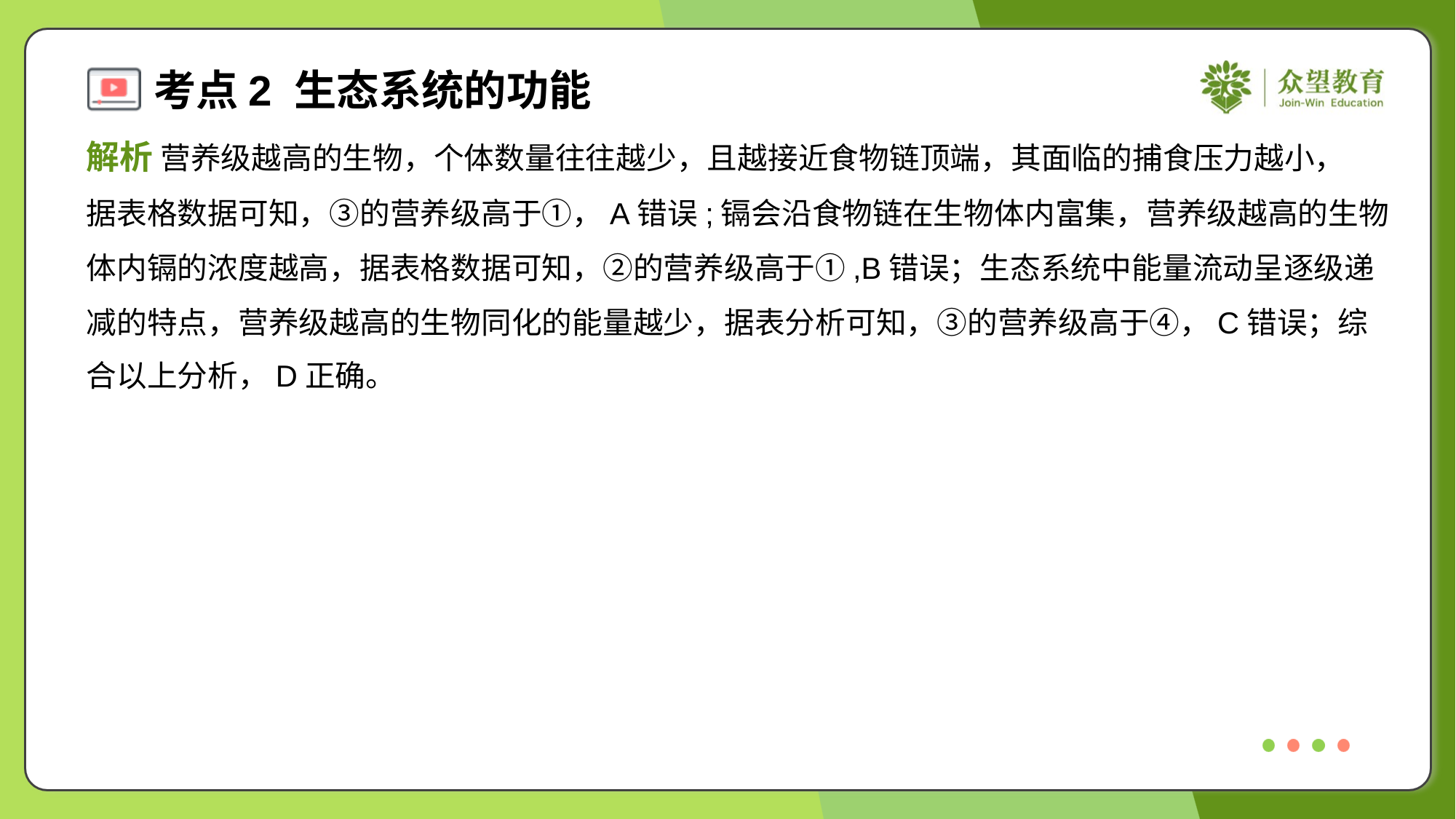

解析 营养级越高的生物，个体数量往往越少，且越接近食物链顶端，其面临的捕食压力越小，
据表格数据可知，③的营养级高于①，A错误;镉会沿食物链在生物体内富集，营养级越高的生物
体内镉的浓度越高，据表格数据可知，②的营养级高于①,B错误；生态系统中能量流动呈逐级递
减的特点，营养级越高的生物同化的能量越少，据表分析可知，③的营养级高于④，C错误；综
合以上分析，D正确。